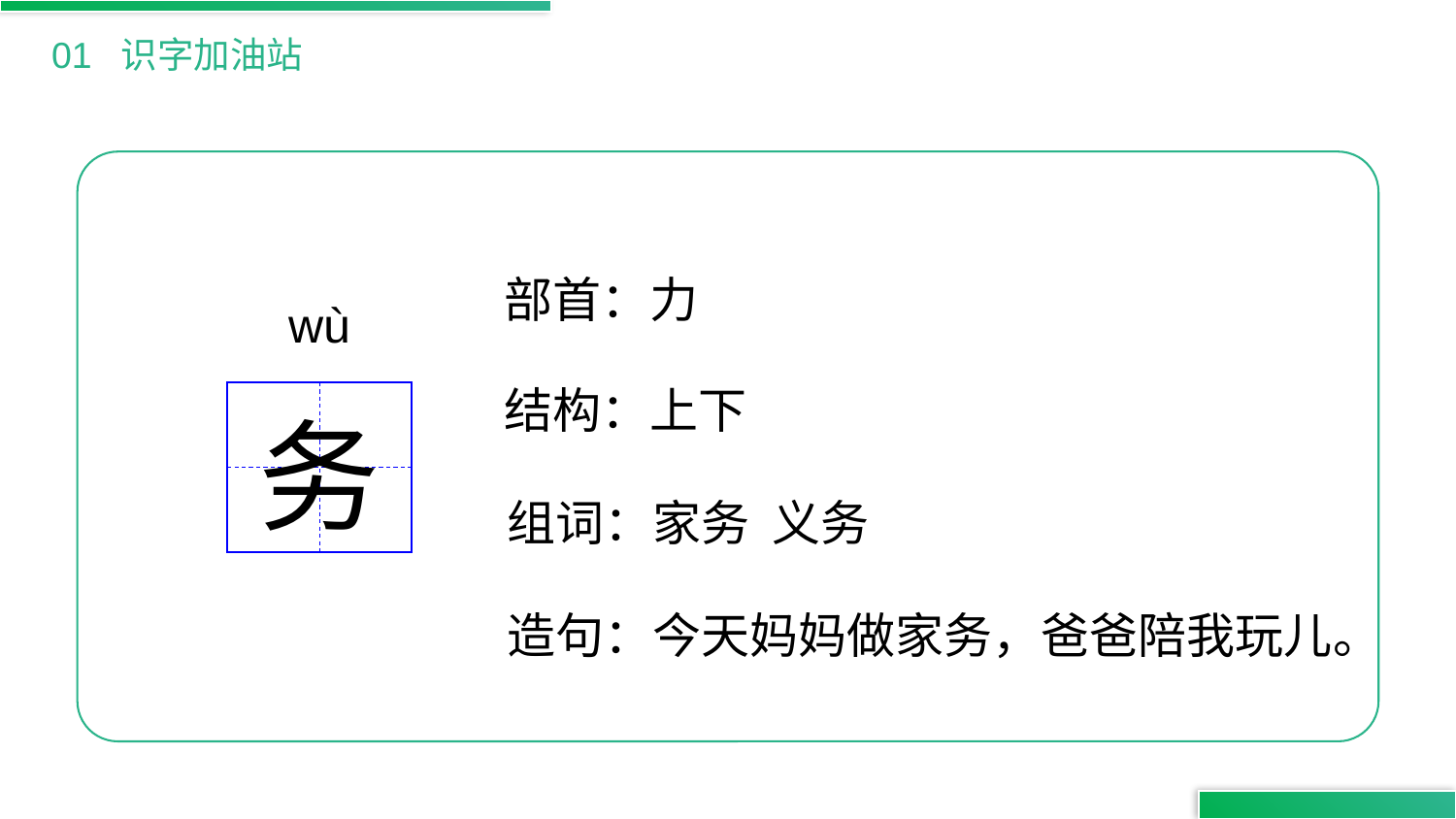

01  识字加油站
部首：力
wù
结构：上下

务
组词：家务  义务
造句：今天妈妈做家务，爸爸陪我玩儿。